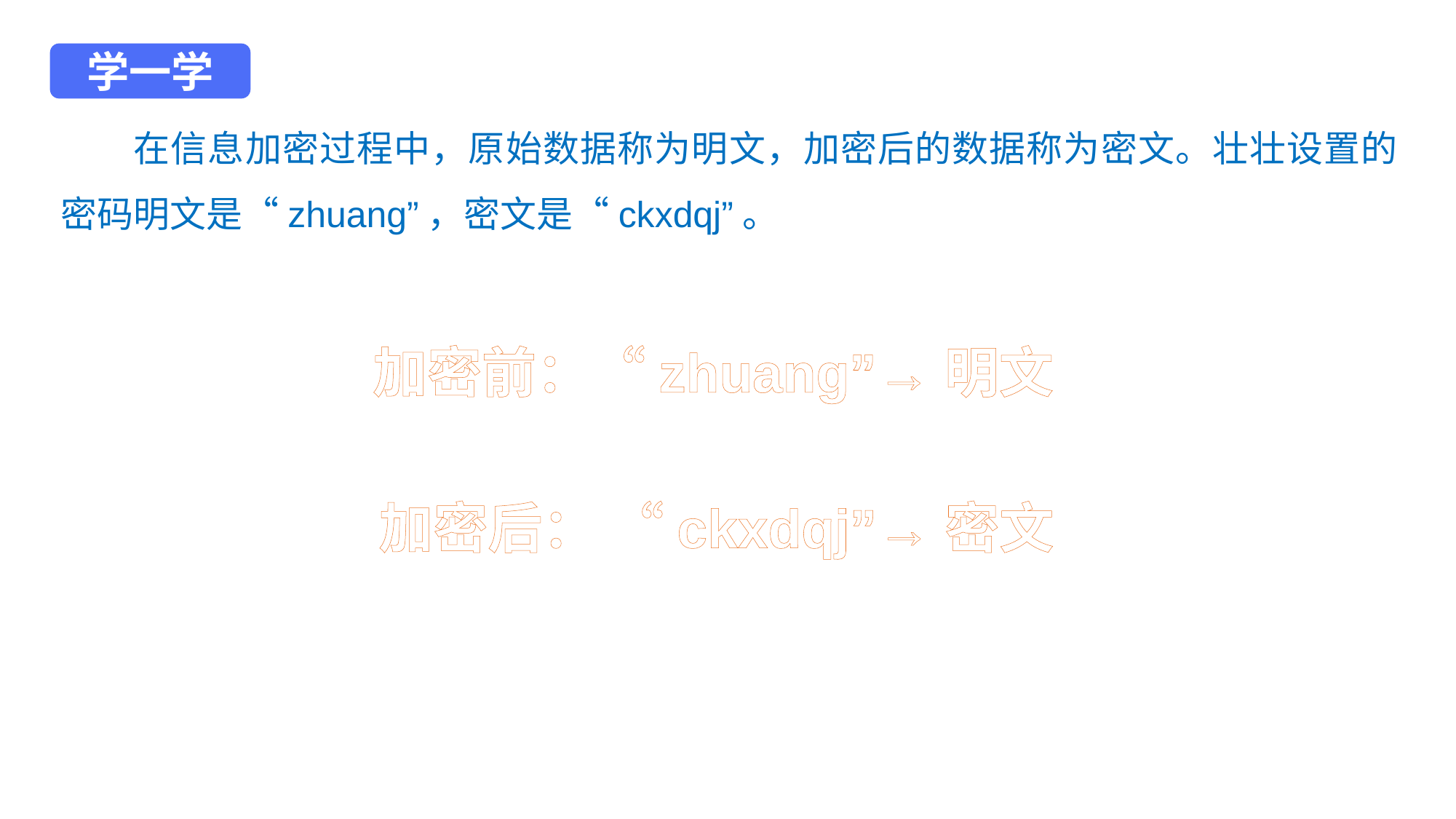

学一学
       在信息加密过程中，原始数据称为明文，加密后的数据称为密文。壮壮设置的密码明文是“zhuang”，密文是“ckxdqj”。
加密前：“zhuang”→明文
加密后： “ckxdqj”→密文